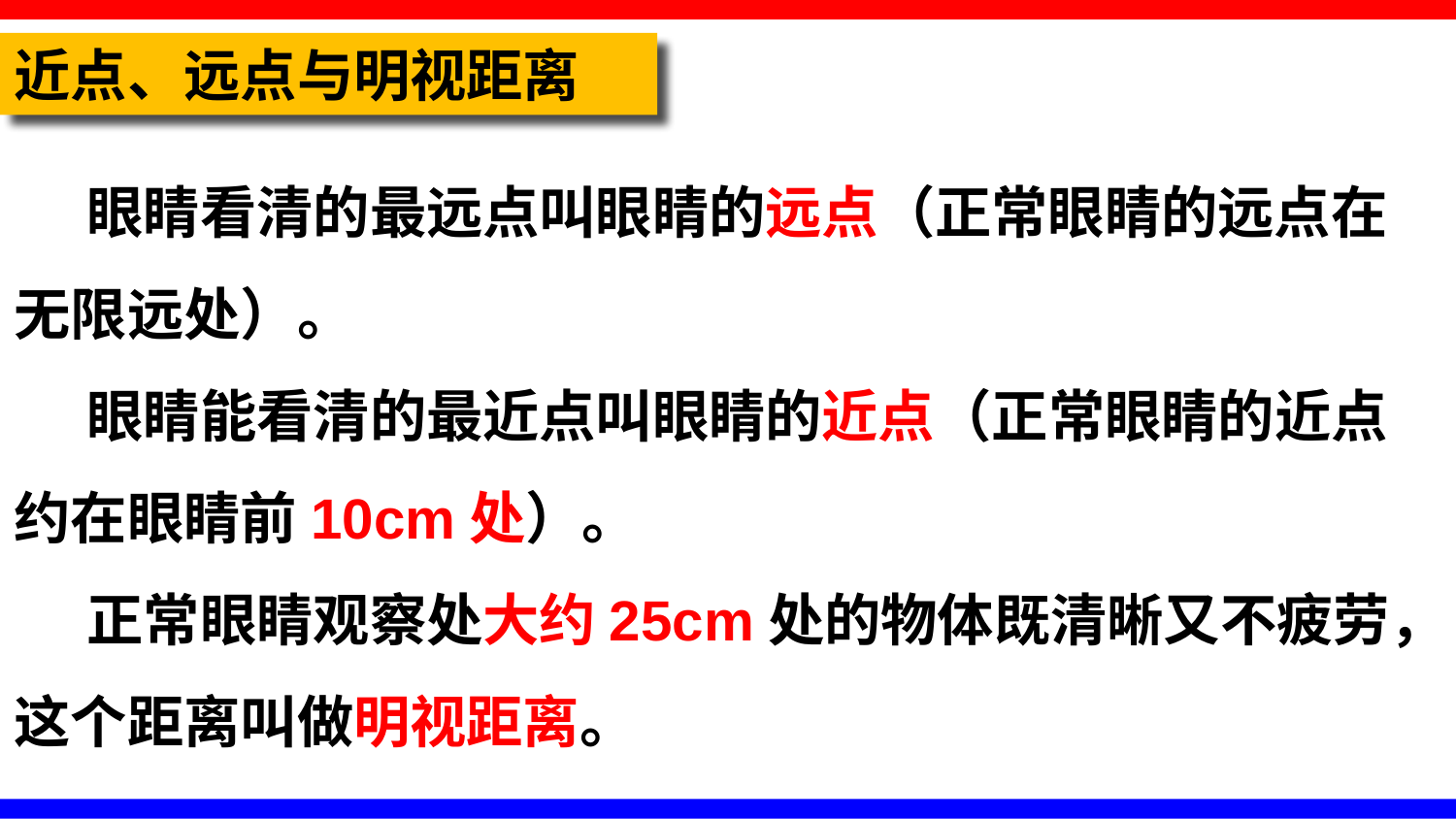

近点、远点与明视距离
眼睛看清的最远点叫眼睛的远点（正常眼睛的远点在无限远处）。
眼睛能看清的最近点叫眼睛的近点（正常眼睛的近点约在眼睛前10cm处）。
正常眼睛观察处大约25cm处的物体既清晰又不疲劳，这个距离叫做明视距离。